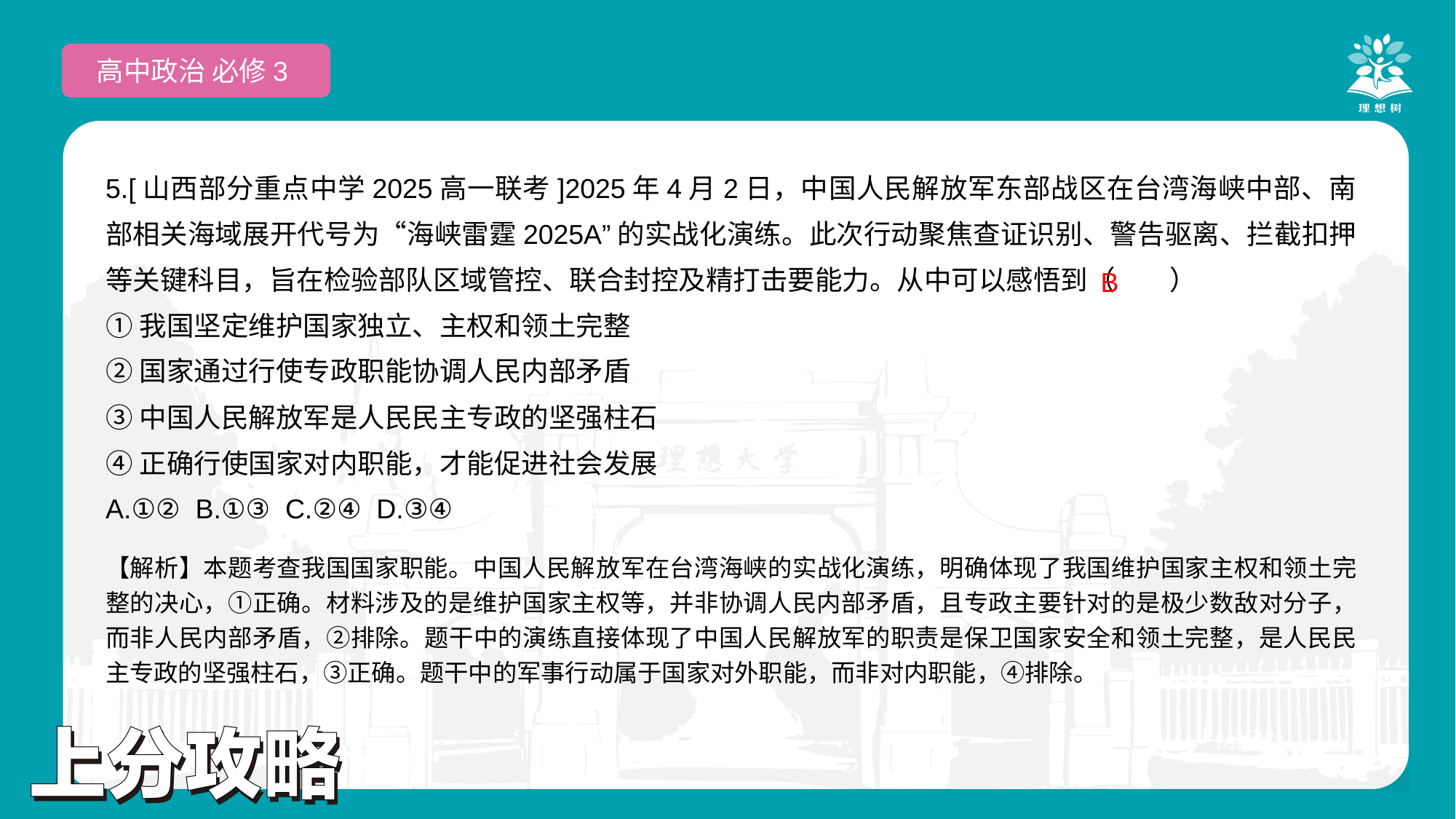

高中政治 必修3
5.[山西部分重点中学2025高一联考]2025年4月2日，中国人民解放军东部战区在台湾海峡中部、南部相关海域展开代号为“海峡雷霆­2025A”的实战化演练。此次行动聚焦查证识别、警告驱离、拦截扣押等关键科目，旨在检验部队区域管控、联合封控及精打击要能力。从中可以感悟到（　　）
①我国坚定维护国家独立、主权和领土完整
②国家通过行使专政职能协调人民内部矛盾
③中国人民解放军是人民民主专政的坚强柱石
④正确行使国家对内职能，才能促进社会发展
A.①②  B.①③  C.②④  D.③④
 B
【解析】本题考查我国国家职能。中国人民解放军在台湾海峡的实战化演练，明确体现了我国维护国家主权和领土完整的决心，①正确。材料涉及的是维护国家主权等，并非协调人民内部矛盾，且专政主要针对的是极少数敌对分子，而非人民内部矛盾，②排除。题干中的演练直接体现了中国人民解放军的职责是保卫国家安全和领土完整，是人民民主专政的坚强柱石，③正确。题干中的军事行动属于国家对外职能，而非对内职能，④排除。